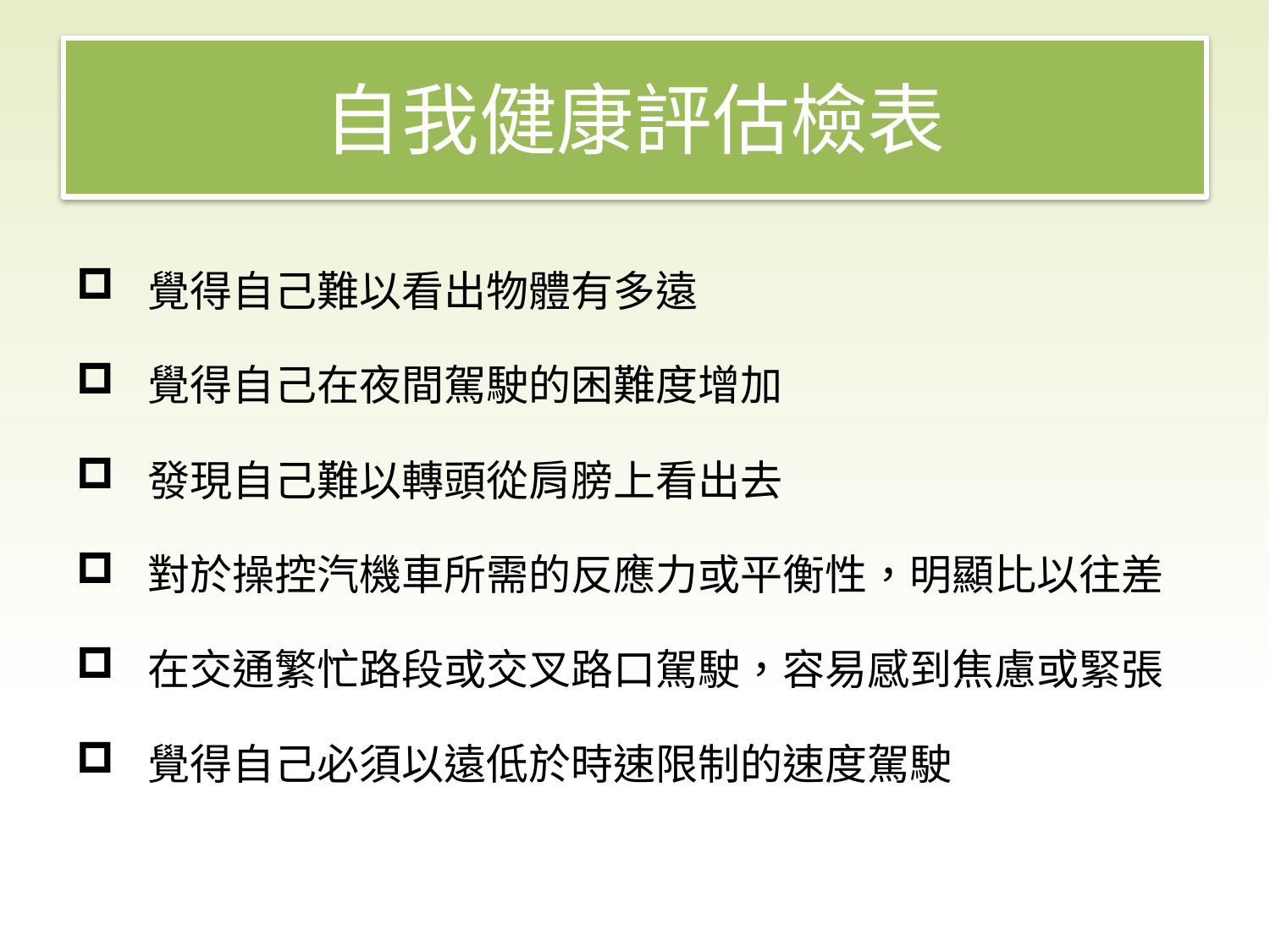

# 自我健康評估檢表
覺得自己難以看出物體有多遠
覺得自己在夜間駕駛的困難度增加
發現自己難以轉頭從肩膀上看出去
對於操控汽機車所需的反應力或平衡性，明顯比以往差
在交通繁忙路段或交叉路口駕駛，容易感到焦慮或緊張
覺得自己必須以遠低於時速限制的速度駕駛